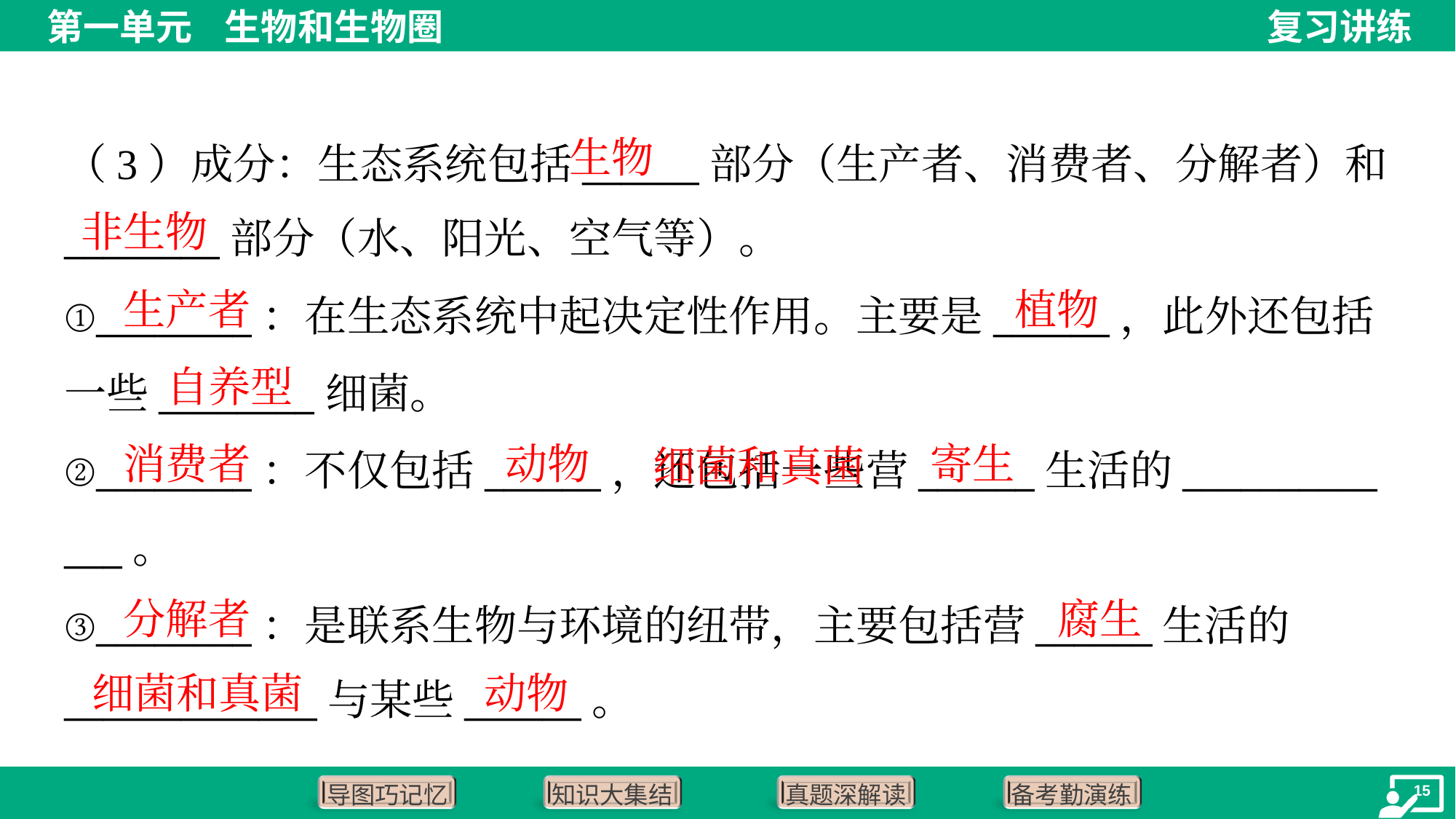

生物
（3）成分：生态系统包括______部分（生产者、消费者、分解者）和
________部分（水、阳光、空气等）。
非生物
生产者
植物
①________：在生态系统中起决定性作用。主要是______，此外还包括
一些________细菌。
②________：不仅包括______，还包括一些营______生活的__________
___。
③________：是联系生物与环境的纽带，主要包括营______生活的
_____________与某些______。
自养型
                                                     细菌和真菌
消费者
动物
寄生
分解者
腐生
细菌和真菌
动物